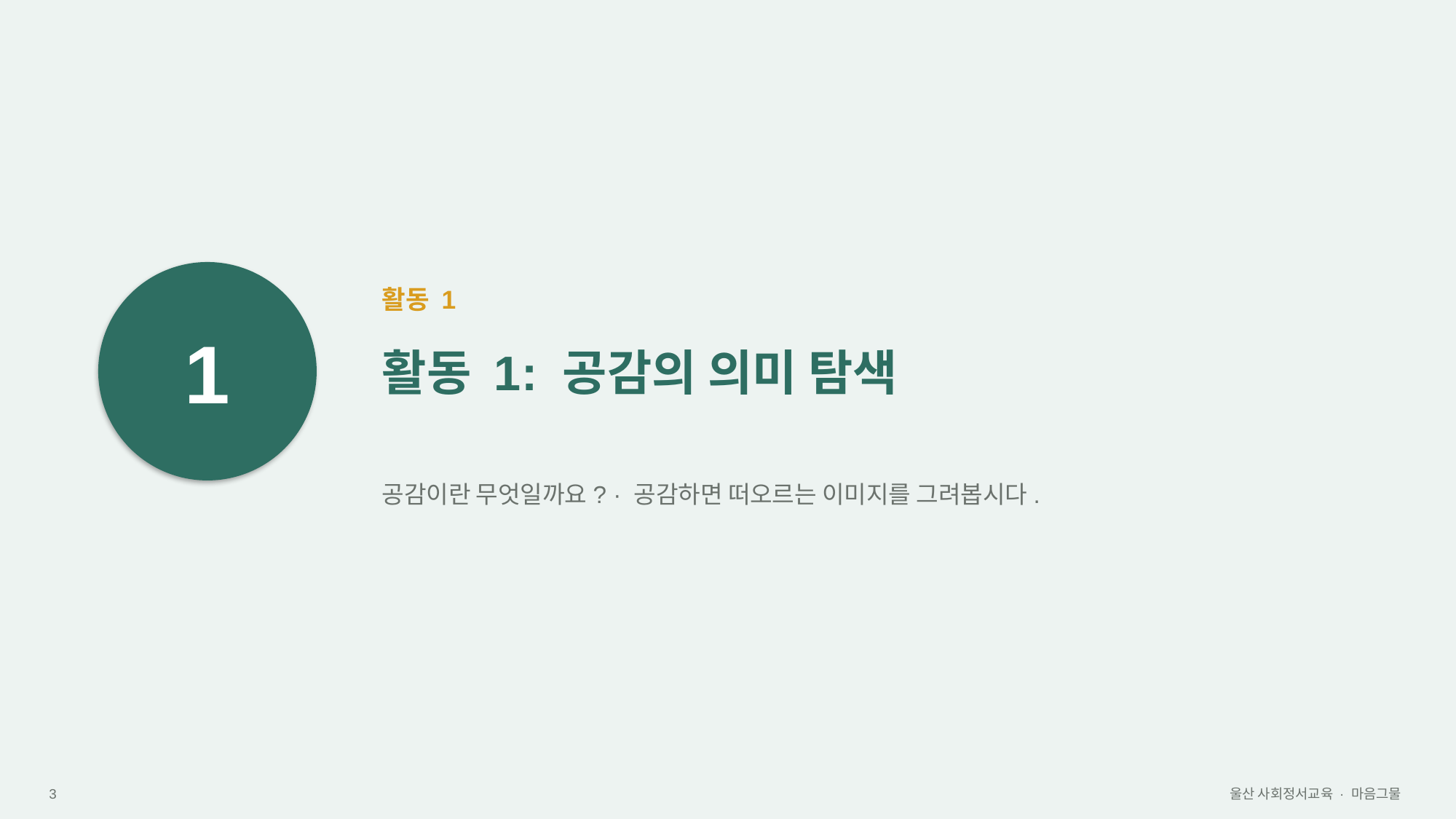

1
활동 1
활동 1: 공감의 의미 탐색
공감이란 무엇일까요? · 공감하면 떠오르는 이미지를 그려봅시다.
3
울산 사회정서교육 · 마음그물